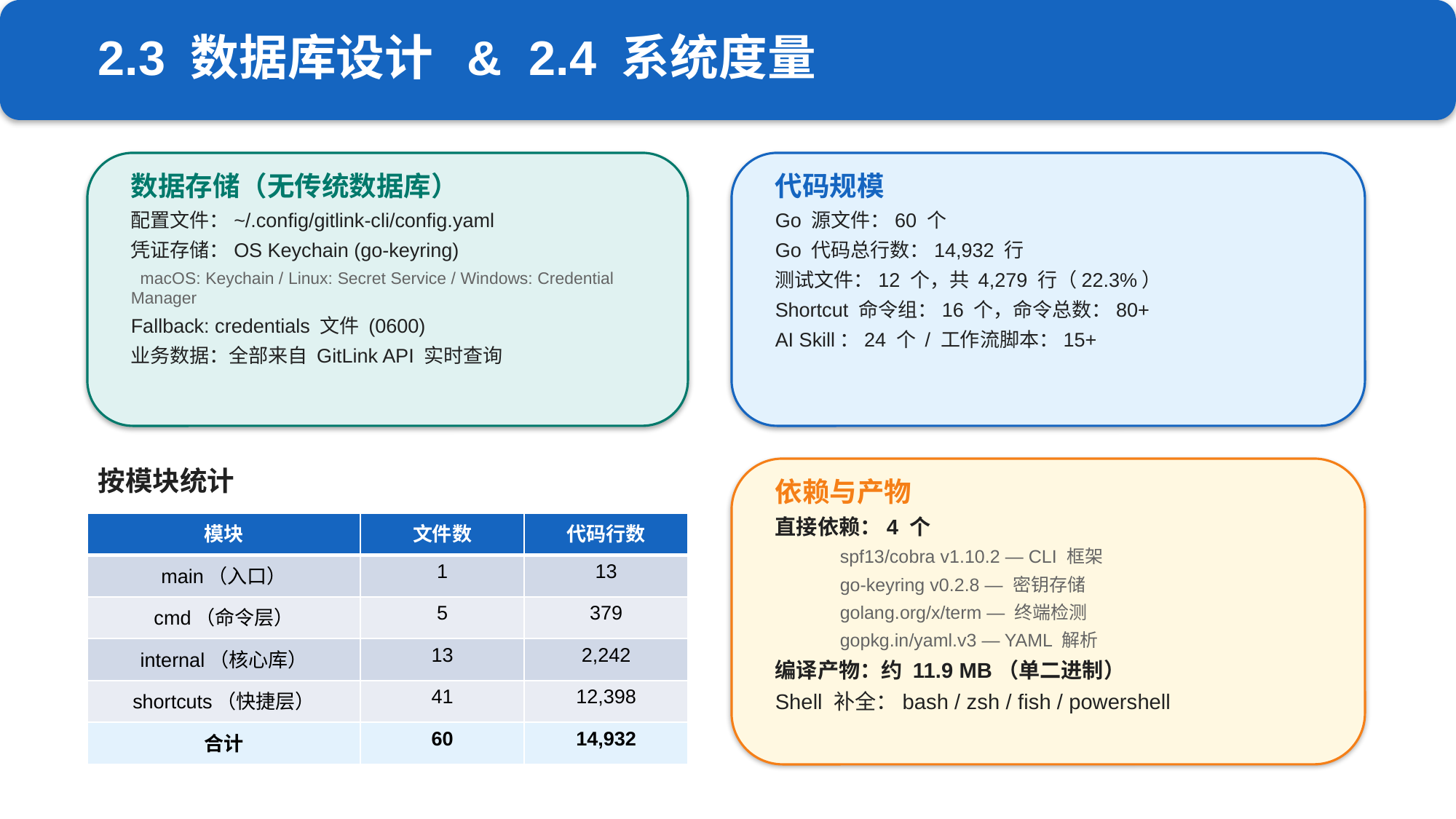

2.3 数据库设计  &  2.4 系统度量

数据存储（无传统数据库）
配置文件：~/.config/gitlink-cli/config.yaml
凭证存储：OS Keychain (go-keyring)
  macOS: Keychain / Linux: Secret Service / Windows: Credential Manager
Fallback: credentials 文件 (0600)
业务数据：全部来自 GitLink API 实时查询
代码规模
Go 源文件：60 个
Go 代码总行数：14,932 行
测试文件：12 个，共 4,279 行（22.3%）
Shortcut 命令组：16 个，命令总数：80+
AI Skill：24 个 / 工作流脚本：15+
按模块统计

依赖与产物
直接依赖：4 个
  spf13/cobra v1.10.2 — CLI 框架
  go-keyring v0.2.8 — 密钥存储
  golang.org/x/term — 终端检测
  gopkg.in/yaml.v3 — YAML 解析
编译产物：约 11.9 MB（单二进制）
Shell 补全：bash / zsh / fish / powershell
| 模块 | 文件数 | 代码行数 |
| --- | --- | --- |
| main（入口） | 1 | 13 |
| cmd（命令层） | 5 | 379 |
| internal（核心库） | 13 | 2,242 |
| shortcuts（快捷层） | 41 | 12,398 |
| 合计 | 60 | 14,932 |